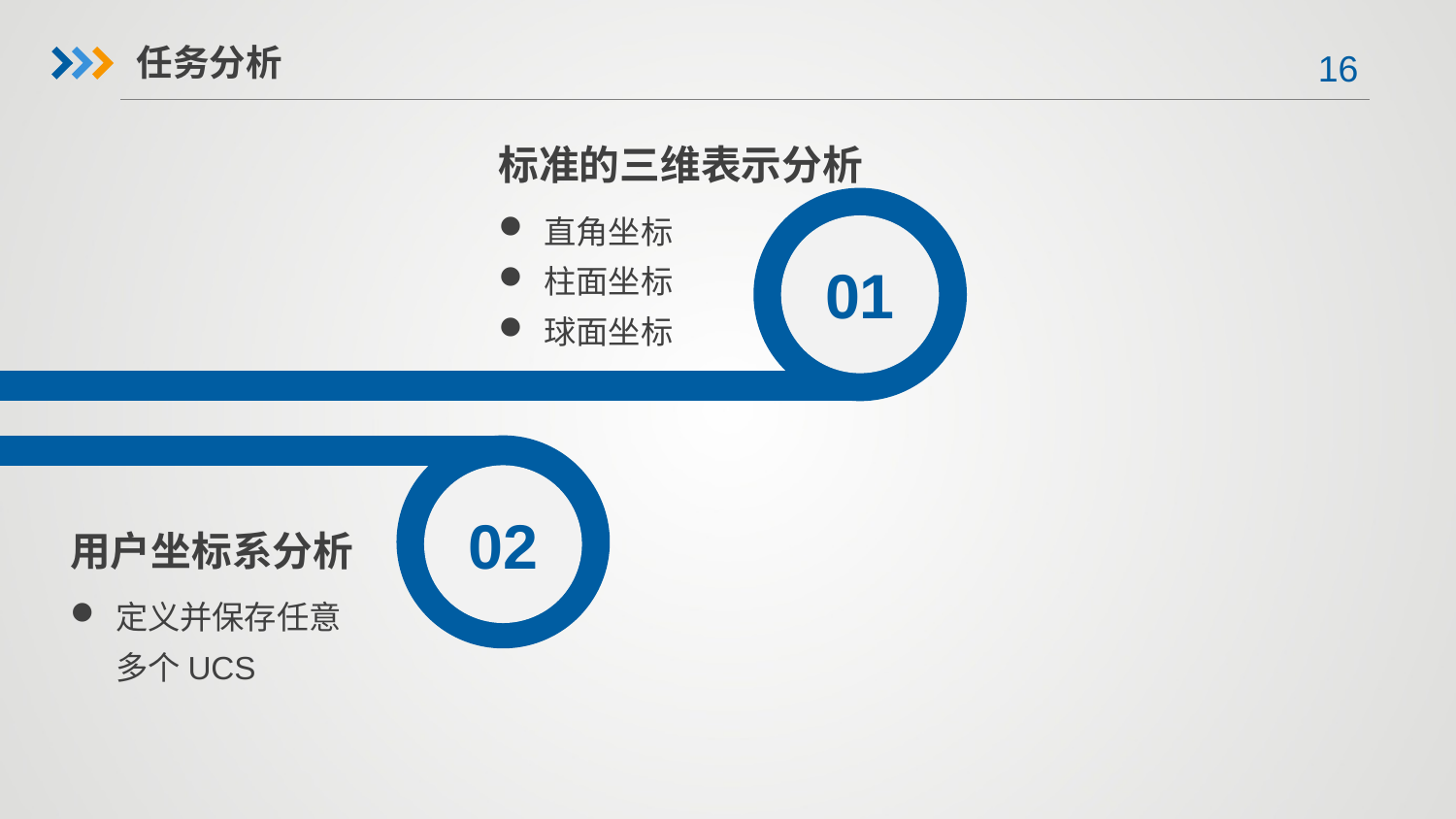

任务分析
标准的三维表示分析

01
直角坐标
柱面坐标
球面坐标

02
用户坐标系分析
定义并保存任意多个UCS